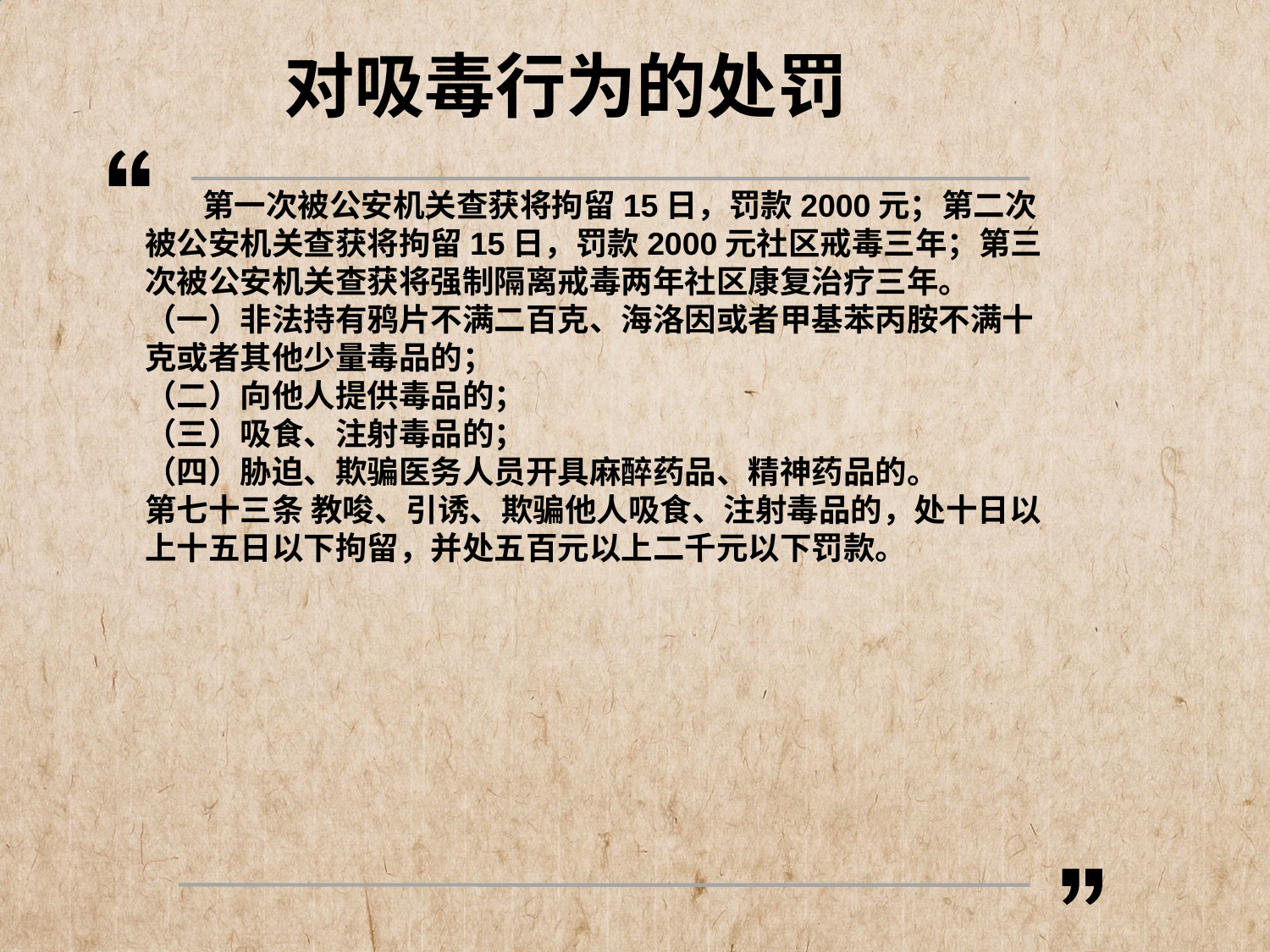

对吸毒行为的处罚

       第一次被公安机关查获将拘留15日，罚款2000元；第二次被公安机关查获将拘留15日，罚款2000元社区戒毒三年；第三次被公安机关查获将强制隔离戒毒两年社区康复治疗三年。
（一）非法持有鸦片不满二百克、海洛因或者甲基苯丙胺不满十克或者其他少量毒品的；
（二）向他人提供毒品的；
（三）吸食、注射毒品的；
（四）胁迫、欺骗医务人员开具麻醉药品、精神药品的。
第七十三条 教唆、引诱、欺骗他人吸食、注射毒品的，处十日以上十五日以下拘留，并处五百元以上二千元以下罚款。